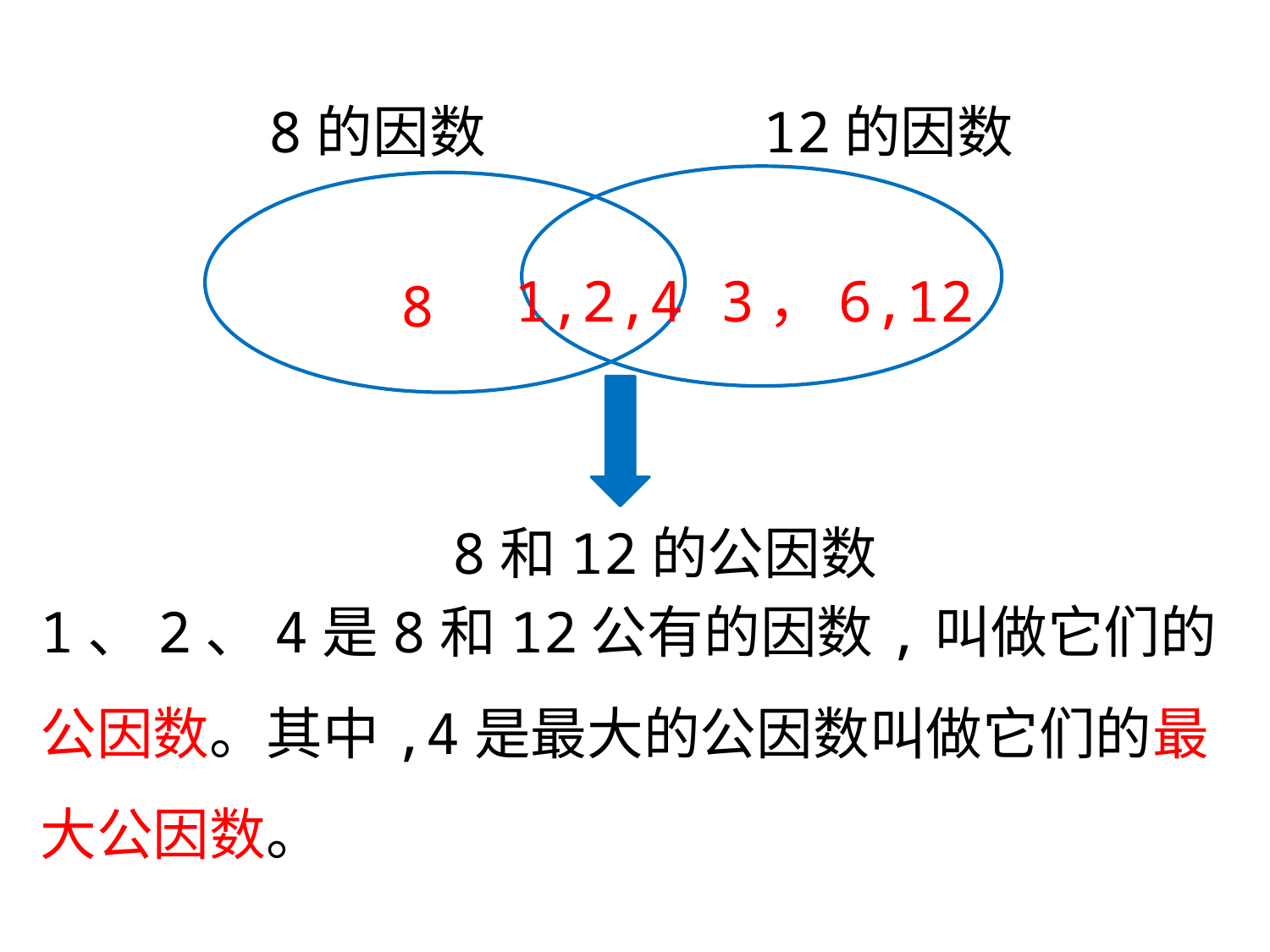

8的因数
12的因数

3，6,12
1,2,4
8

8和12的公因数
1、2、4是8和12公有的因数,叫做它们的公因数。其中,4是最大的公因数叫做它们的最大公因数。